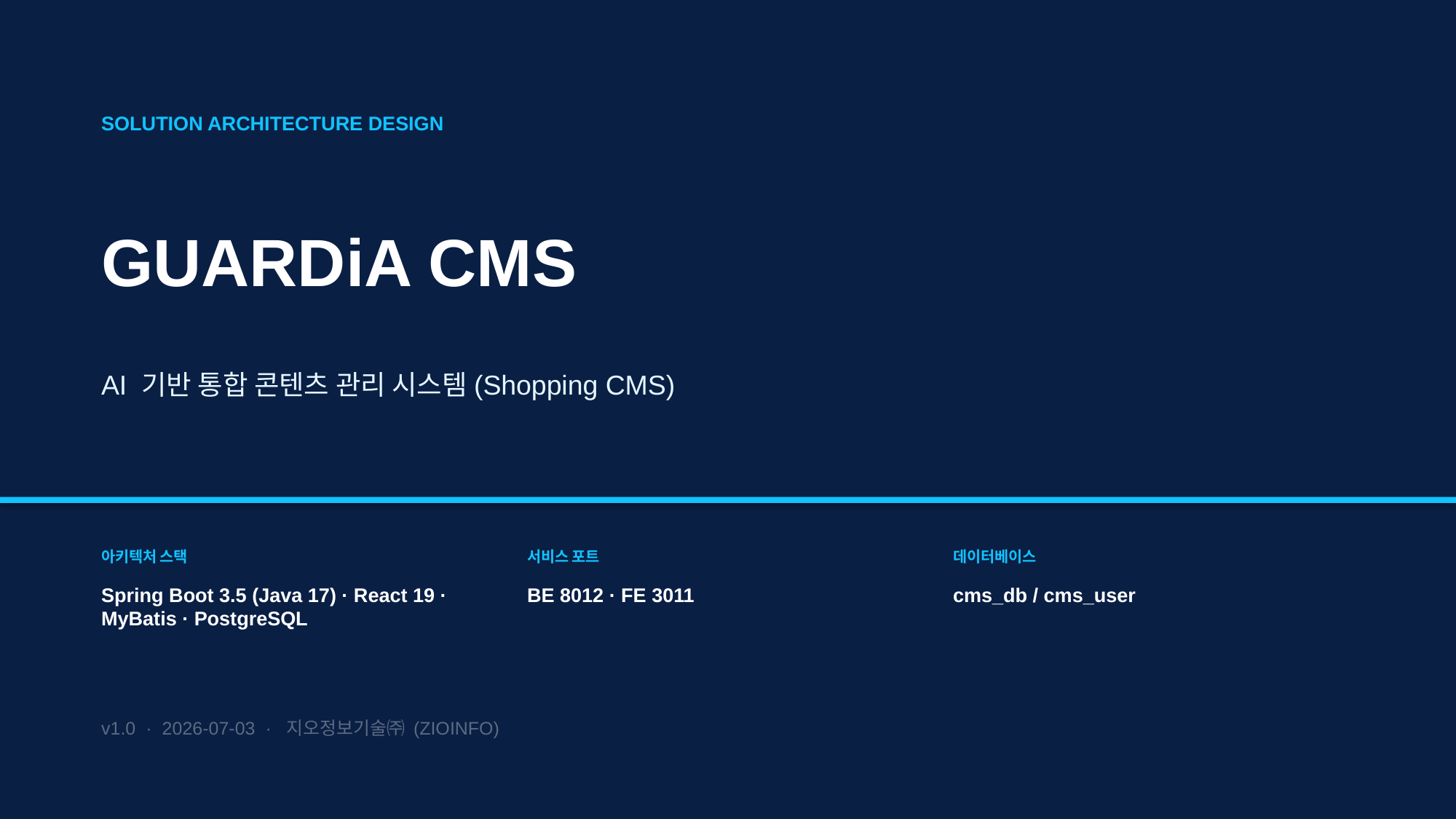

SOLUTION ARCHITECTURE DESIGN
GUARDiA CMS
AI 기반 통합 콘텐츠 관리 시스템(Shopping CMS)

아키텍처 스택
서비스 포트
데이터베이스
Spring Boot 3.5 (Java 17) · React 19 · MyBatis · PostgreSQL
BE 8012 · FE 3011
cms_db / cms_user
v1.0  ·  2026-07-03  ·  지오정보기술㈜ (ZIOINFO)